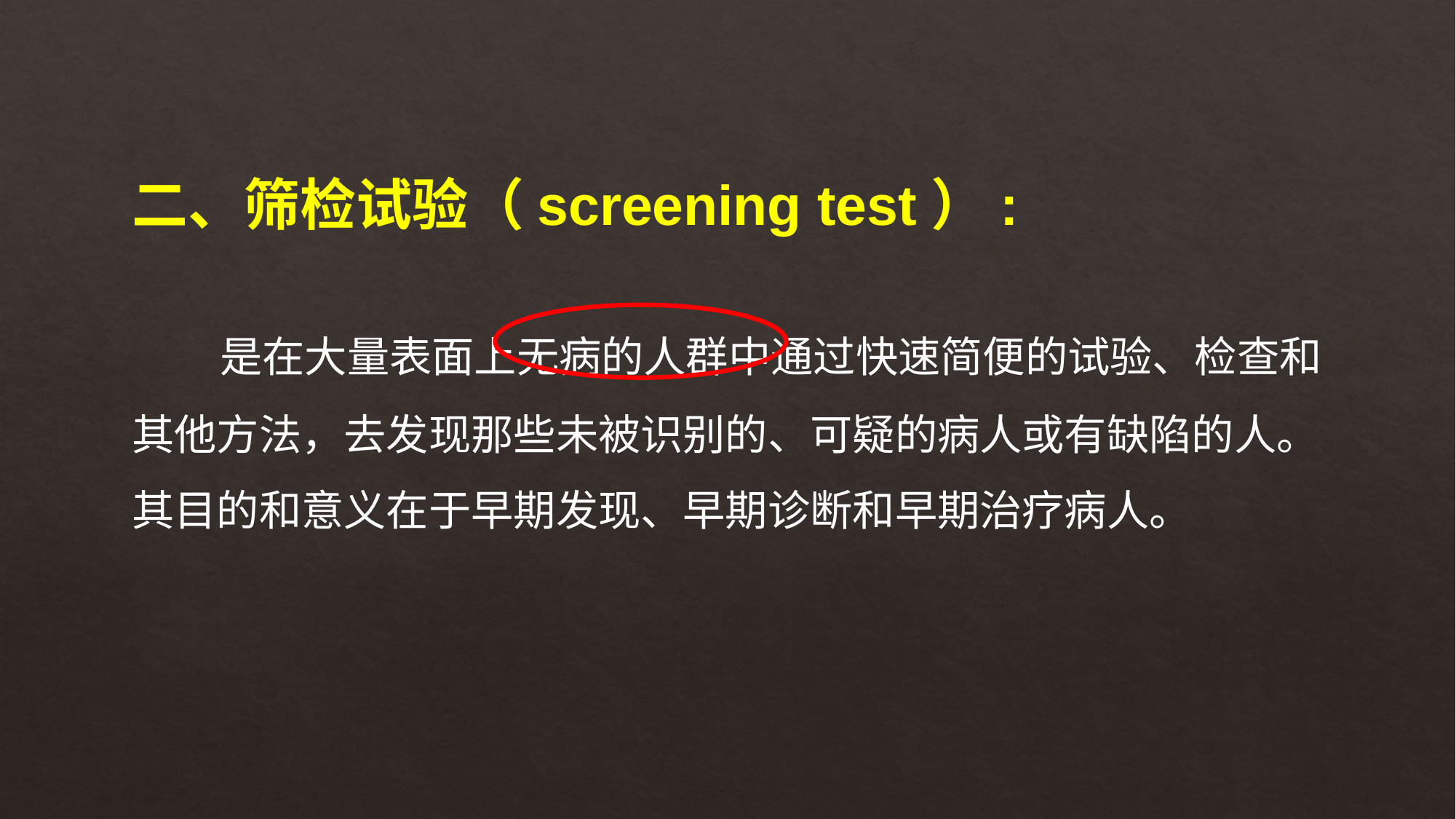

二、筛检试验（screening test）:

       是在大量表面上无病的人群中通过快速简便的试验、检查和其他方法，去发现那些未被识别的、可疑的病人或有缺陷的人。其目的和意义在于早期发现、早期诊断和早期治疗病人。